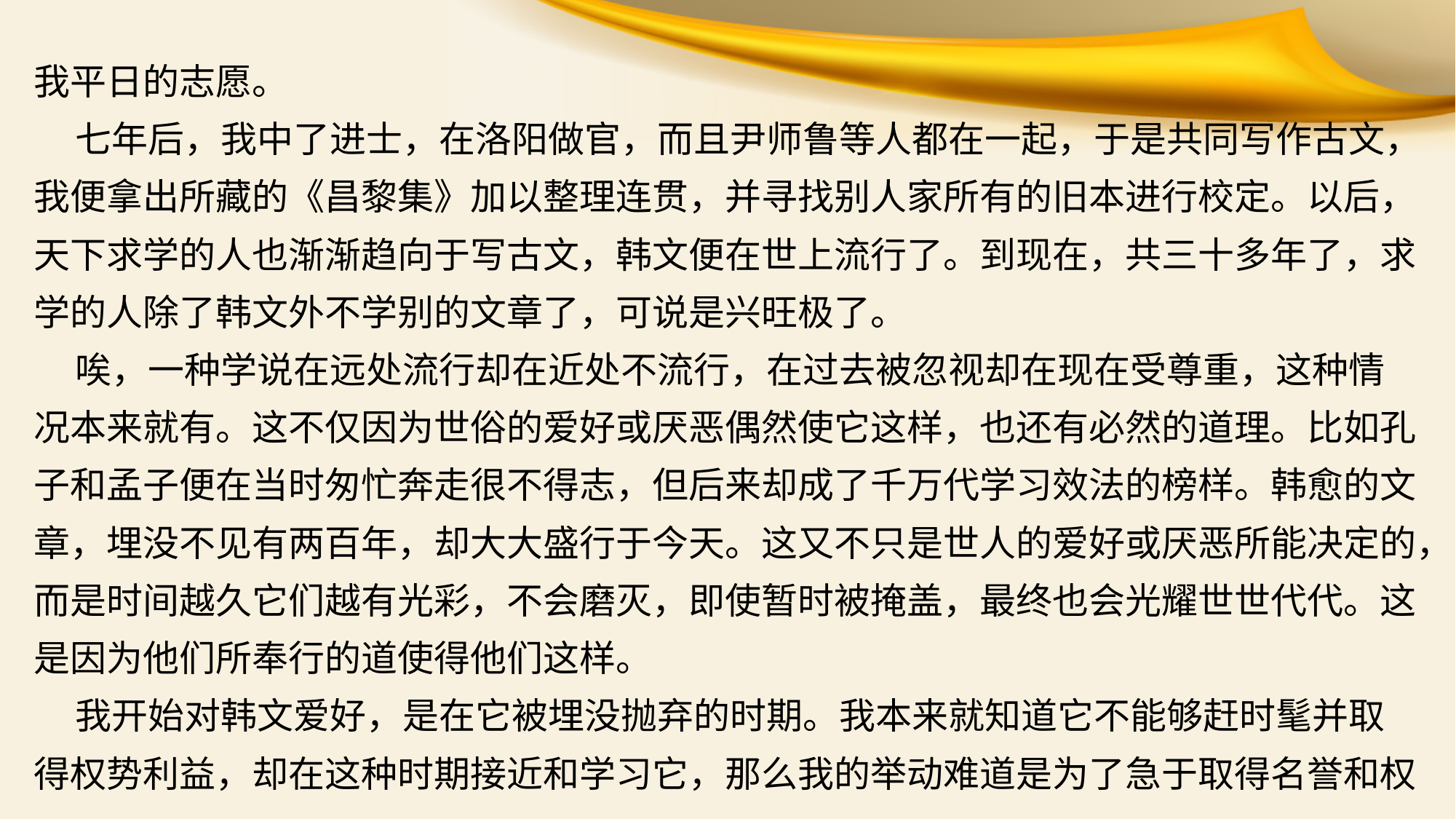

我平日的志愿。
    七年后，我中了进士，在洛阳做官，而且尹师鲁等人都在一起，于是共同写作古文，我便拿出所藏的《昌黎集》加以整理连贯，并寻找别人家所有的旧本进行校定。以后，天下求学的人也渐渐趋向于写古文，韩文便在世上流行了。到现在，共三十多年了，求学的人除了韩文外不学别的文章了，可说是兴旺极了。
    唉，一种学说在远处流行却在近处不流行，在过去被忽视却在现在受尊重，这种情况本来就有。这不仅因为世俗的爱好或厌恶偶然使它这样，也还有必然的道理。比如孔子和孟子便在当时匆忙奔走很不得志，但后来却成了千万代学习效法的榜样。韩愈的文章，埋没不见有两百年，却大大盛行于今天。这又不只是世人的爱好或厌恶所能决定的，而是时间越久它们越有光彩，不会磨灭，即使暂时被掩盖，最终也会光耀世世代代。这是因为他们所奉行的道使得他们这样。
    我开始对韩文爱好，是在它被埋没抛弃的时期。我本来就知道它不能够赶时髦并取得权势利益，却在这种时期接近和学习它，那么我的举动难道是为了急于取得名誉和权